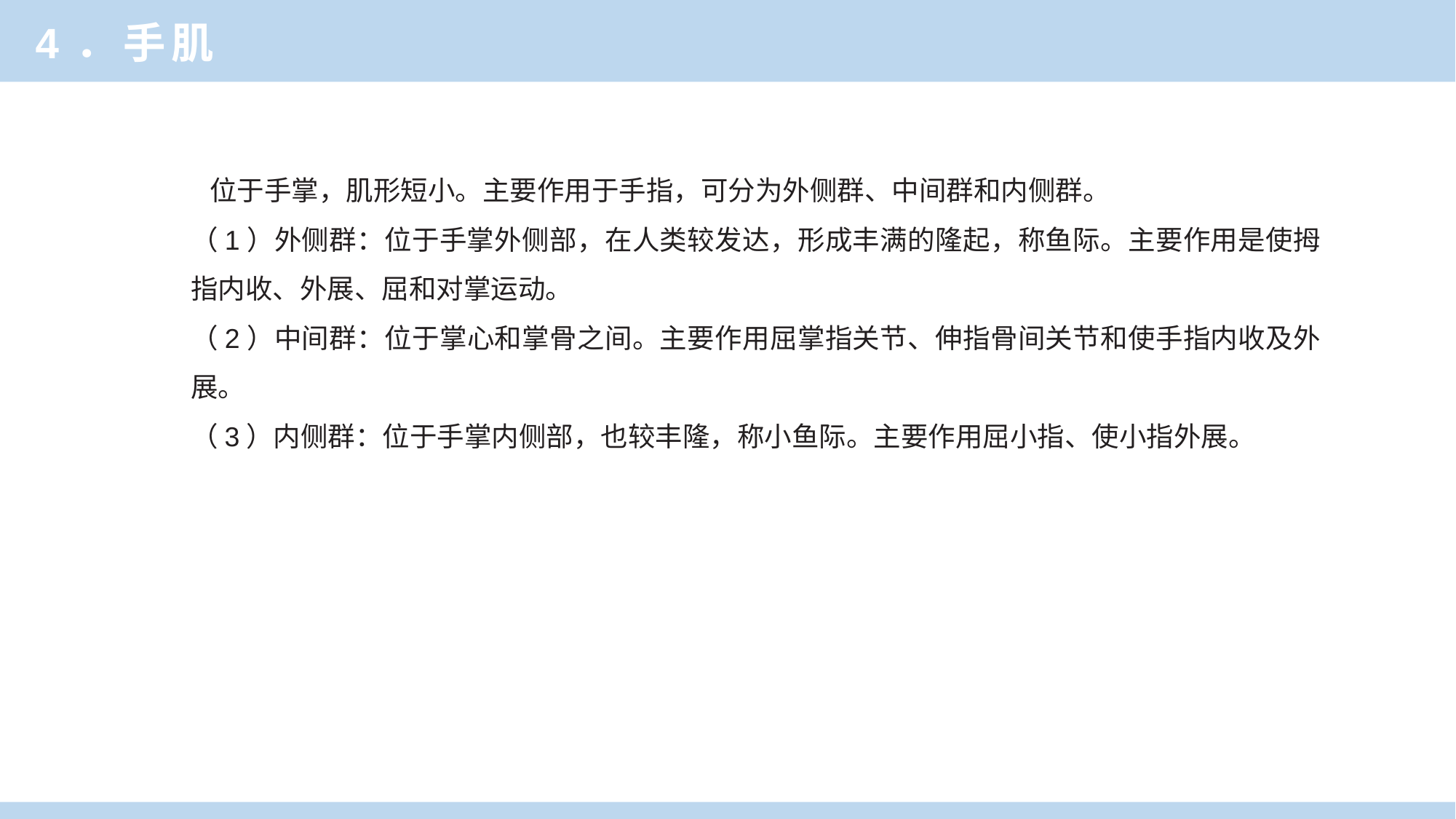

4．手肌

  位于手掌，肌形短小。主要作用于手指，可分为外侧群、中间群和内侧群。
（1）外侧群：位于手掌外侧部，在人类较发达，形成丰满的隆起，称鱼际。主要作用是使拇指内收、外展、屈和对掌运动。
（2）中间群：位于掌心和掌骨之间。主要作用屈掌指关节、伸指骨间关节和使手指内收及外展。
（3）内侧群：位于手掌内侧部，也较丰隆，称小鱼际。主要作用屈小指、使小指外展。